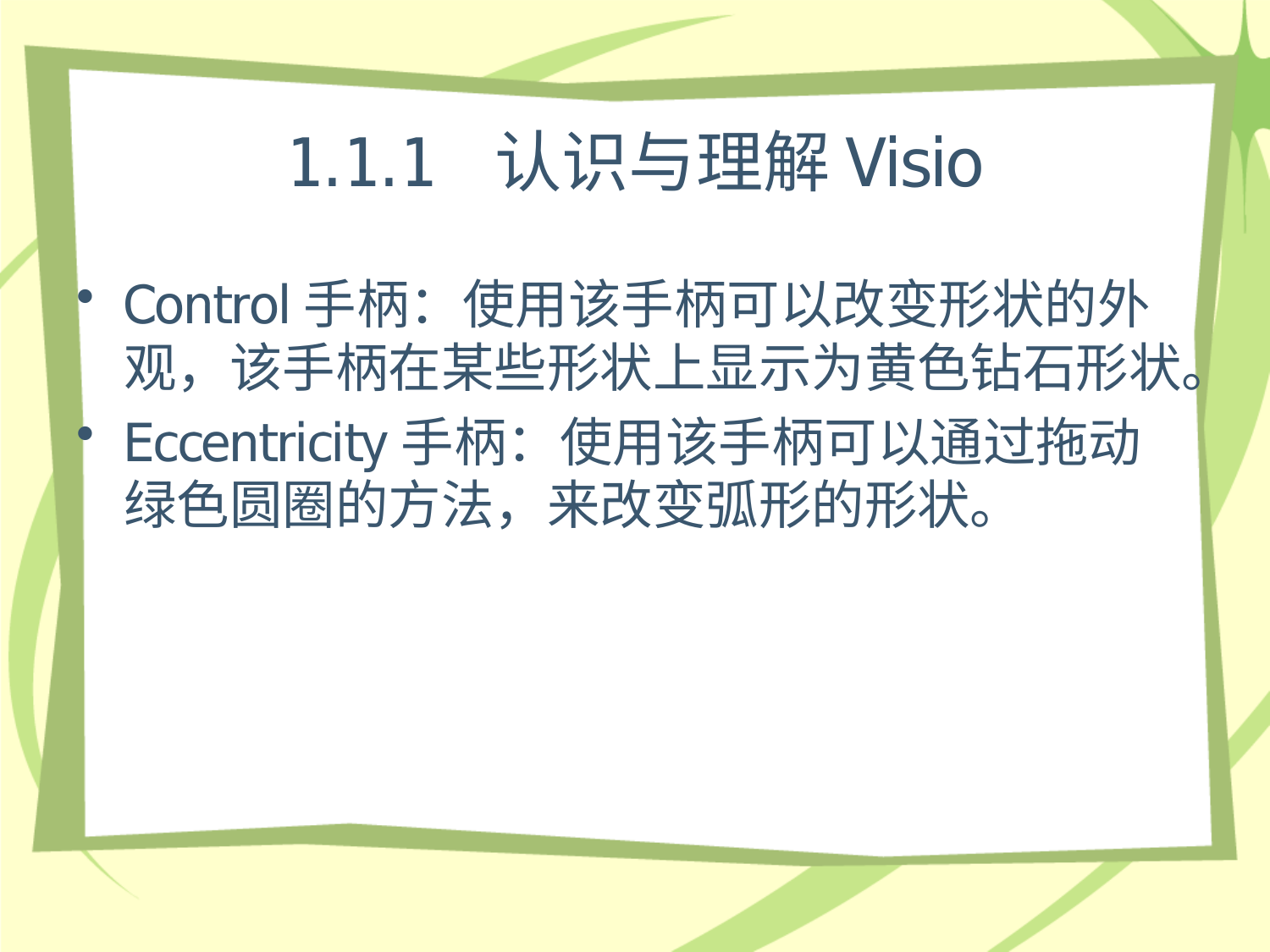

# 1.1.1  认识与理解Visio
Control手柄：使用该手柄可以改变形状的外观，该手柄在某些形状上显示为黄色钻石形状。
Eccentricity手柄：使用该手柄可以通过拖动绿色圆圈的方法，来改变弧形的形状。